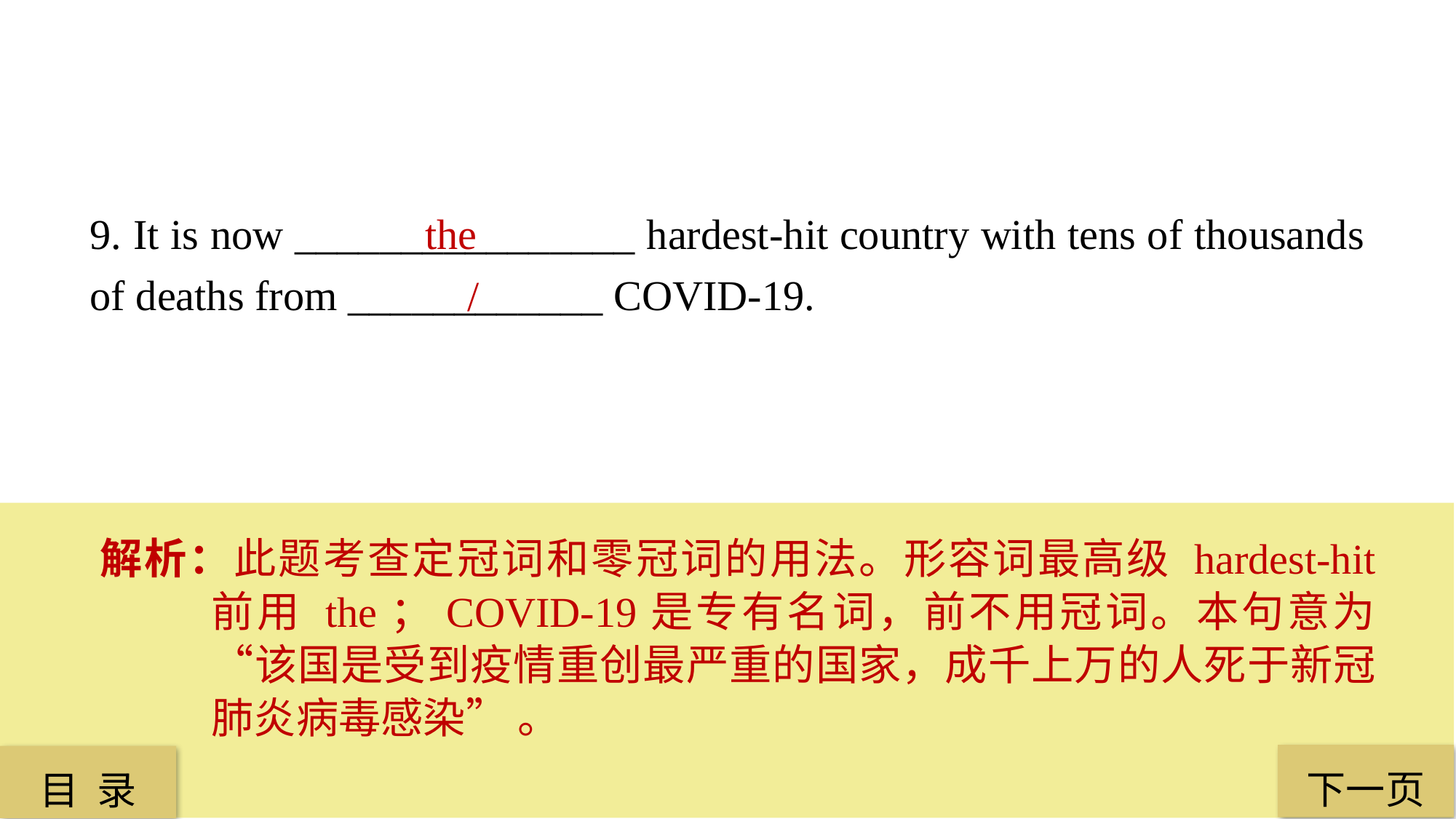

9. It is now ________________ hardest-hit country with tens of thousands of deaths from ____________ COVID-19.
 the
 /
解析：此题考查定冠词和零冠词的用法。形容词最高级 hardest-hit 前用 the；COVID-19是专有名词，前不用冠词。本句意为“该国是受到疫情重创最严重的国家，成千上万的人死于新冠肺炎病毒感染” 。